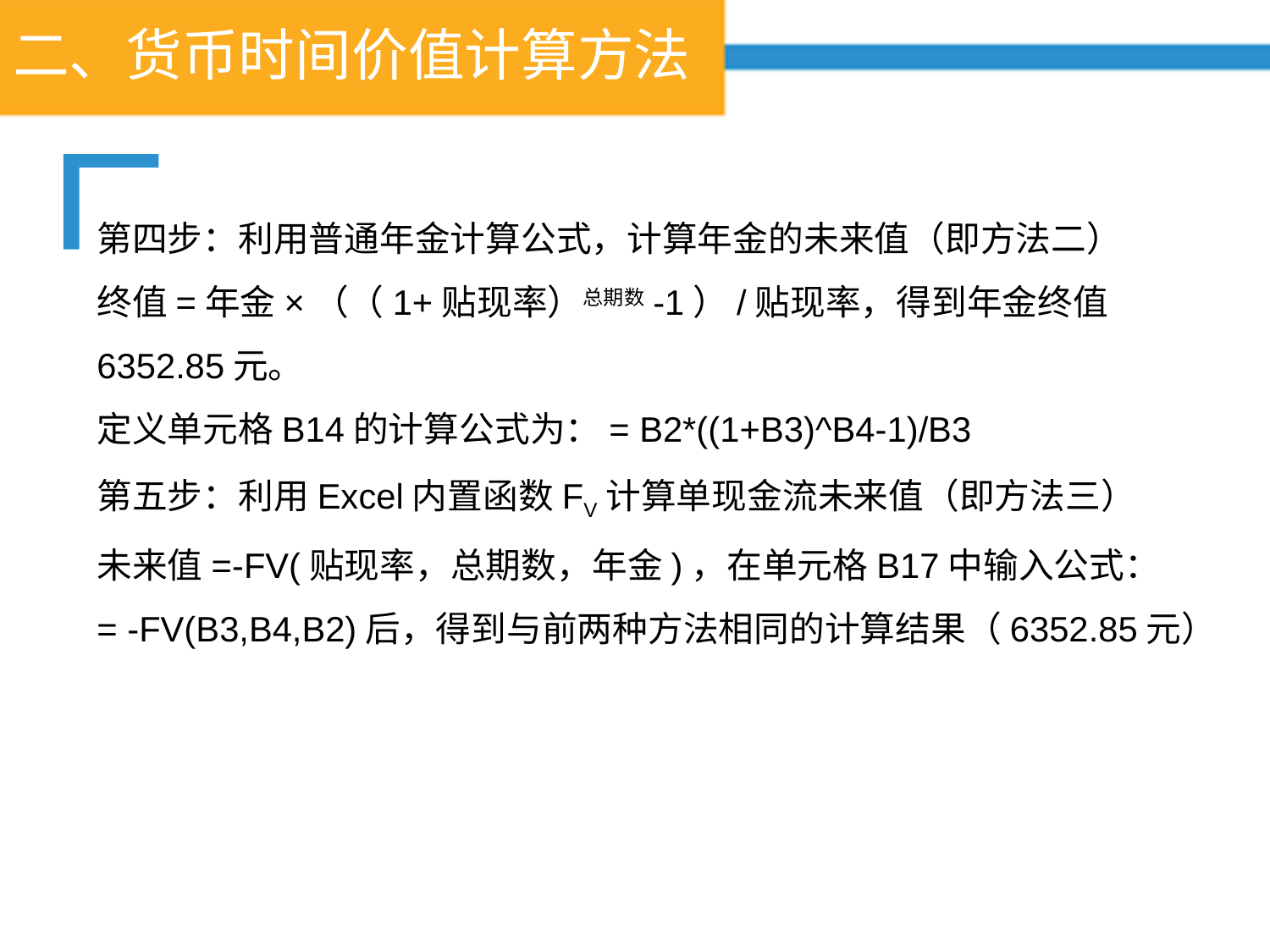

# 二、货币时间价值计算方法

第四步：利用普通年金计算公式，计算年金的未来值（即方法二）
终值=年金×（（1+贴现率）总期数-1）/贴现率，得到年金终值6352.85元。
定义单元格B14的计算公式为：= B2*((1+B3)^B4-1)/B3
第五步：利用Excel内置函数FV计算单现金流未来值（即方法三）
未来值=-FV(贴现率，总期数，年金)，在单元格B17中输入公式：
= -FV(B3,B4,B2)后，得到与前两种方法相同的计算结果（6352.85元）